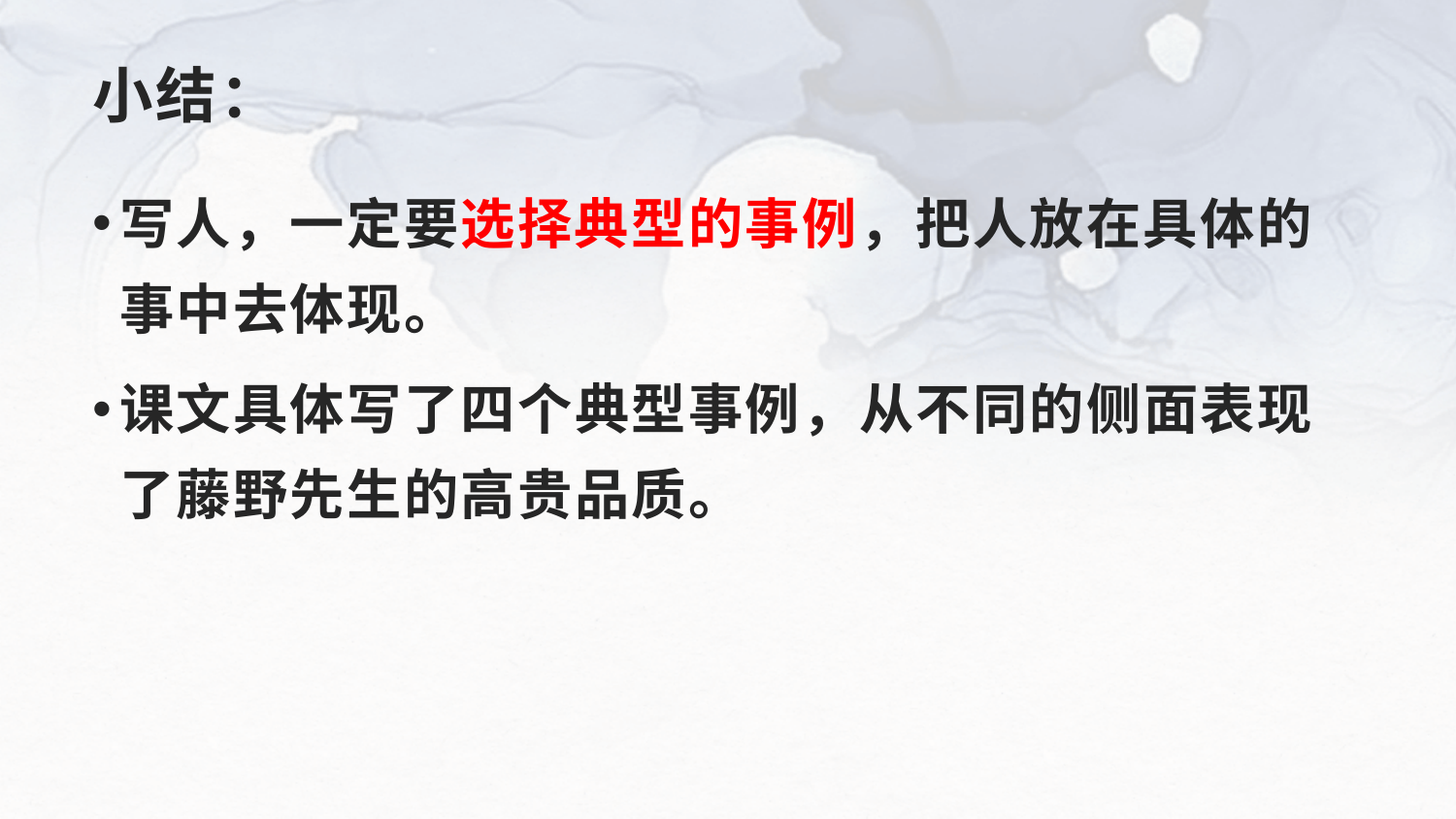

# 小结：
写人，一定要选择典型的事例，把人放在具体的事中去体现。
课文具体写了四个典型事例，从不同的侧面表现了藤野先生的高贵品质。